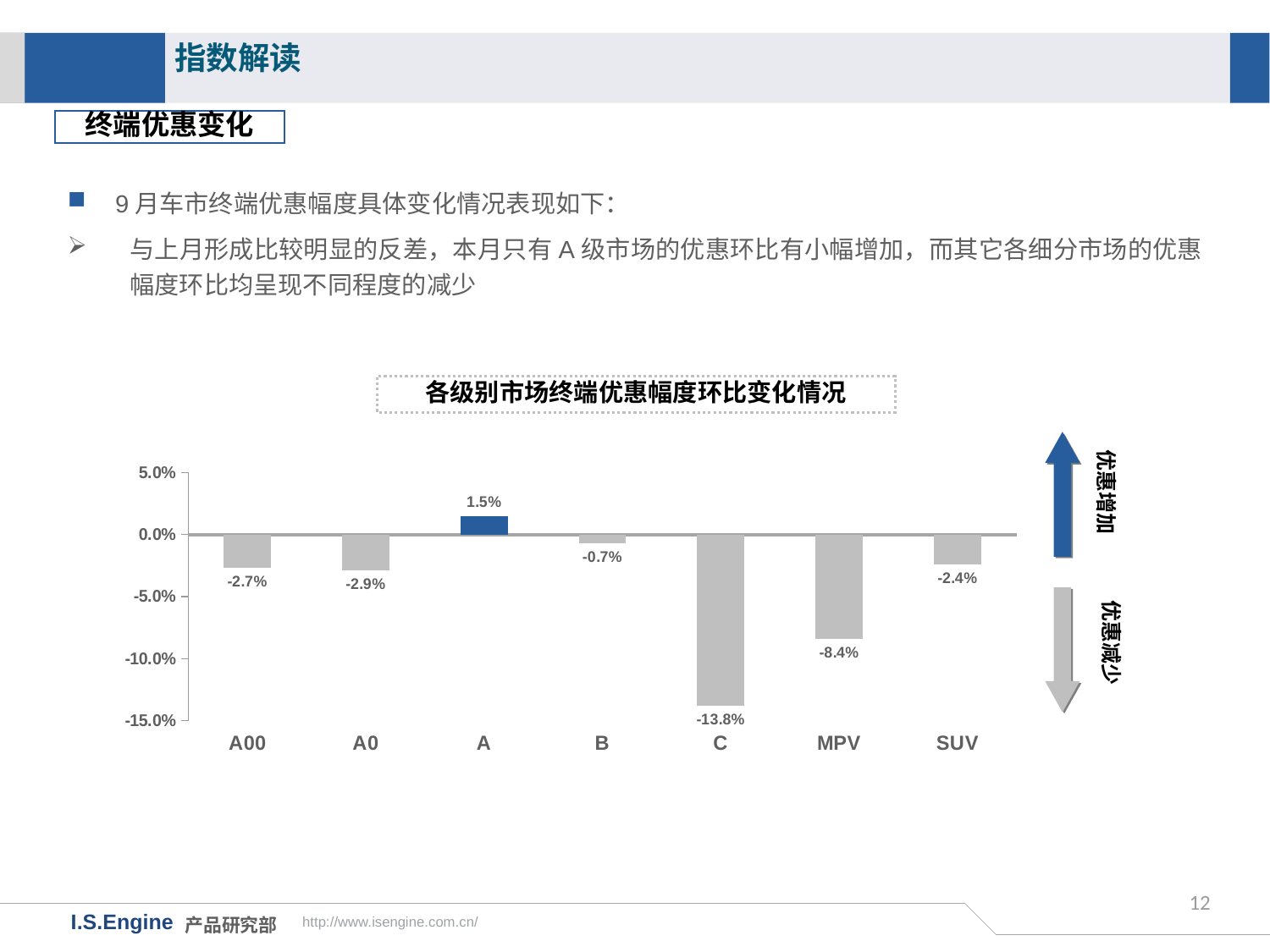

指数解读
终端优惠变化
9月车市终端优惠幅度具体变化情况表现如下：
与上月形成比较明显的反差，本月只有A级市场的优惠环比有小幅增加，而其它各细分市场的优惠幅度环比均呈现不同程度的减少
各级别市场终端优惠幅度环比变化情况

### Chart

| Category | 环比变化 |
|---|---|
| A00 | -0.027 |
| A0 | -0.029 |
| A | 0.015 |
| B | -0.007 |
| C | -0.138 |
| MPV | -0.084 |
| SUV | -0.024 |
优惠增加

优惠减少

12